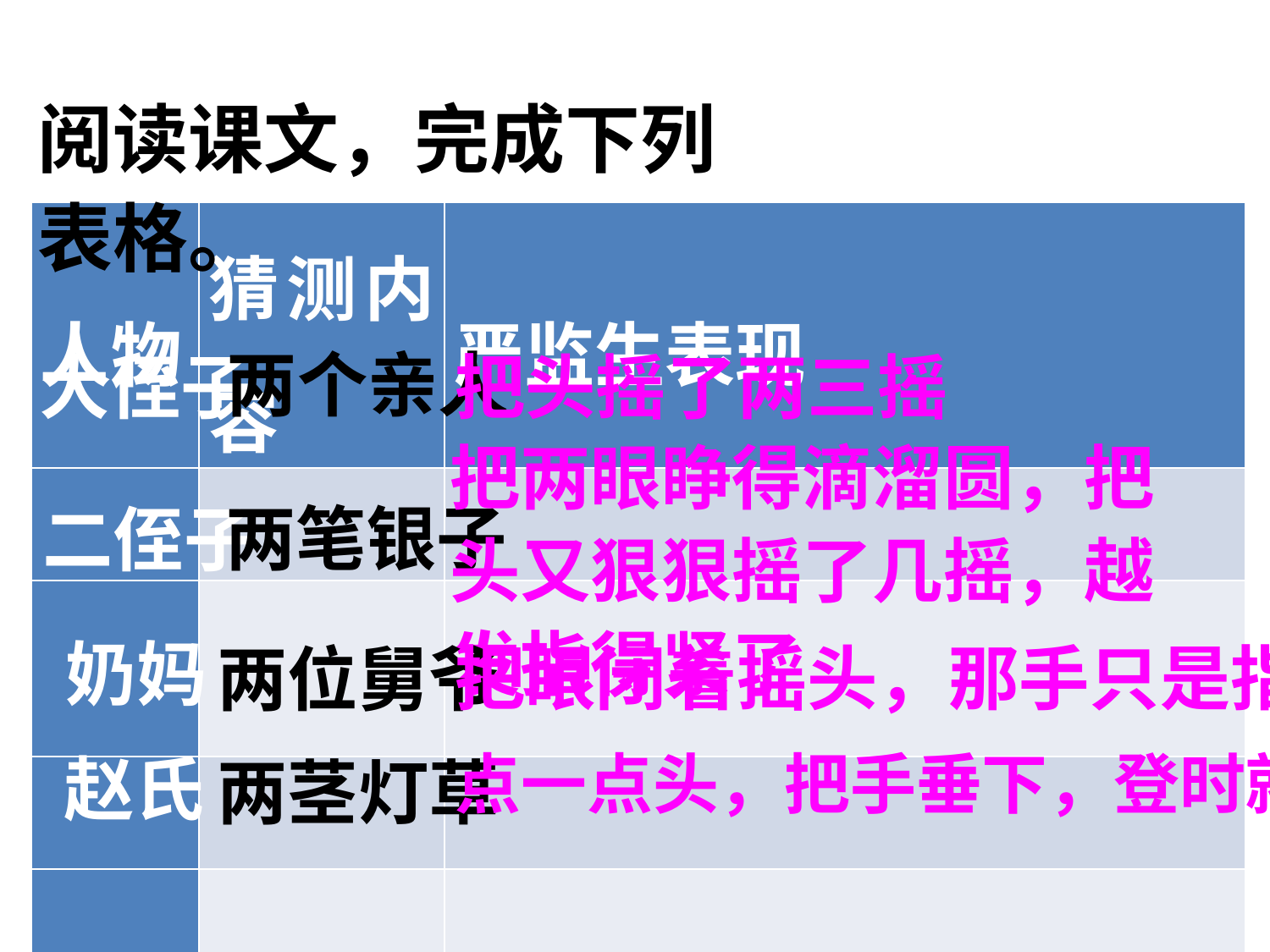

阅读课文，完成下列表格。
| 人物 | 猜测内容 | 严监生表现 |
| --- | --- | --- |
|  |  |  |
|  |  |  |
|  |  |  |
|  |  |  |
| 人物 | 猜测内容 | 严监生表现 |
| --- | --- | --- |
| 大侄子 |  |  |
| 二侄子 |  |  |
| 奶妈 |  |  |
| 赵氏 |  |  |
两个亲人
大侄子
把头摇了两三摇
把两眼睁得滴溜圆，把头又狠狠摇了几摇，越发指得紧了
两笔银子
二侄子
奶妈
把眼闭着摇头，那手只是指着不动
两位舅爷
点一点头，把手垂下，登时就没了气
赵氏
两茎灯草